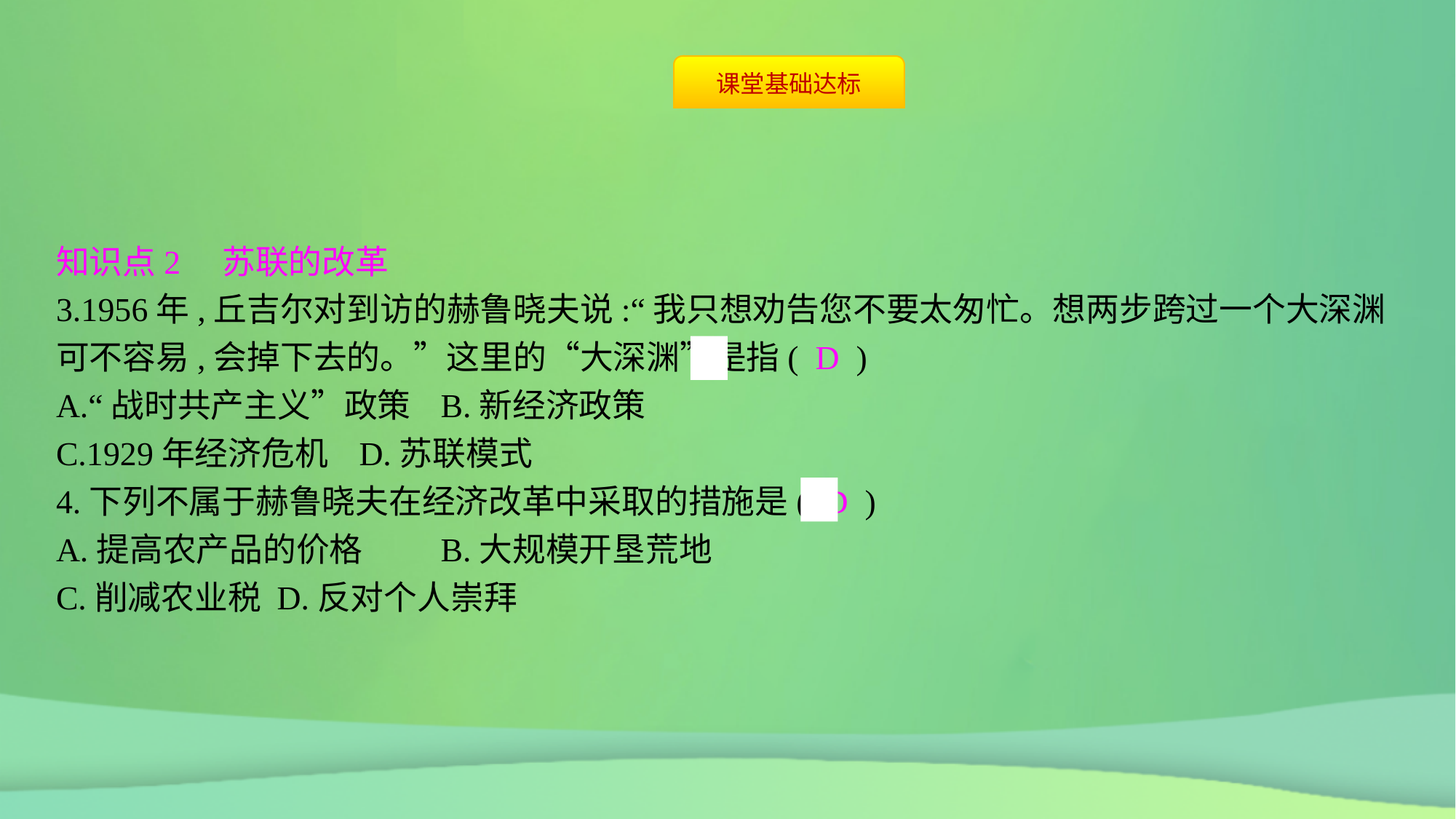

知识点2　苏联的改革
3.1956年,丘吉尔对到访的赫鲁晓夫说:“我只想劝告您不要太匆忙。想两步跨过一个大深渊可不容易,会掉下去的。”这里的“大深渊”是指(  D  )
A.“战时共产主义”政策	B.新经济政策
C.1929年经济危机	D.苏联模式
4.下列不属于赫鲁晓夫在经济改革中采取的措施是(  D  )
A.提高农产品的价格	B.大规模开垦荒地
C.削减农业税	D.反对个人崇拜